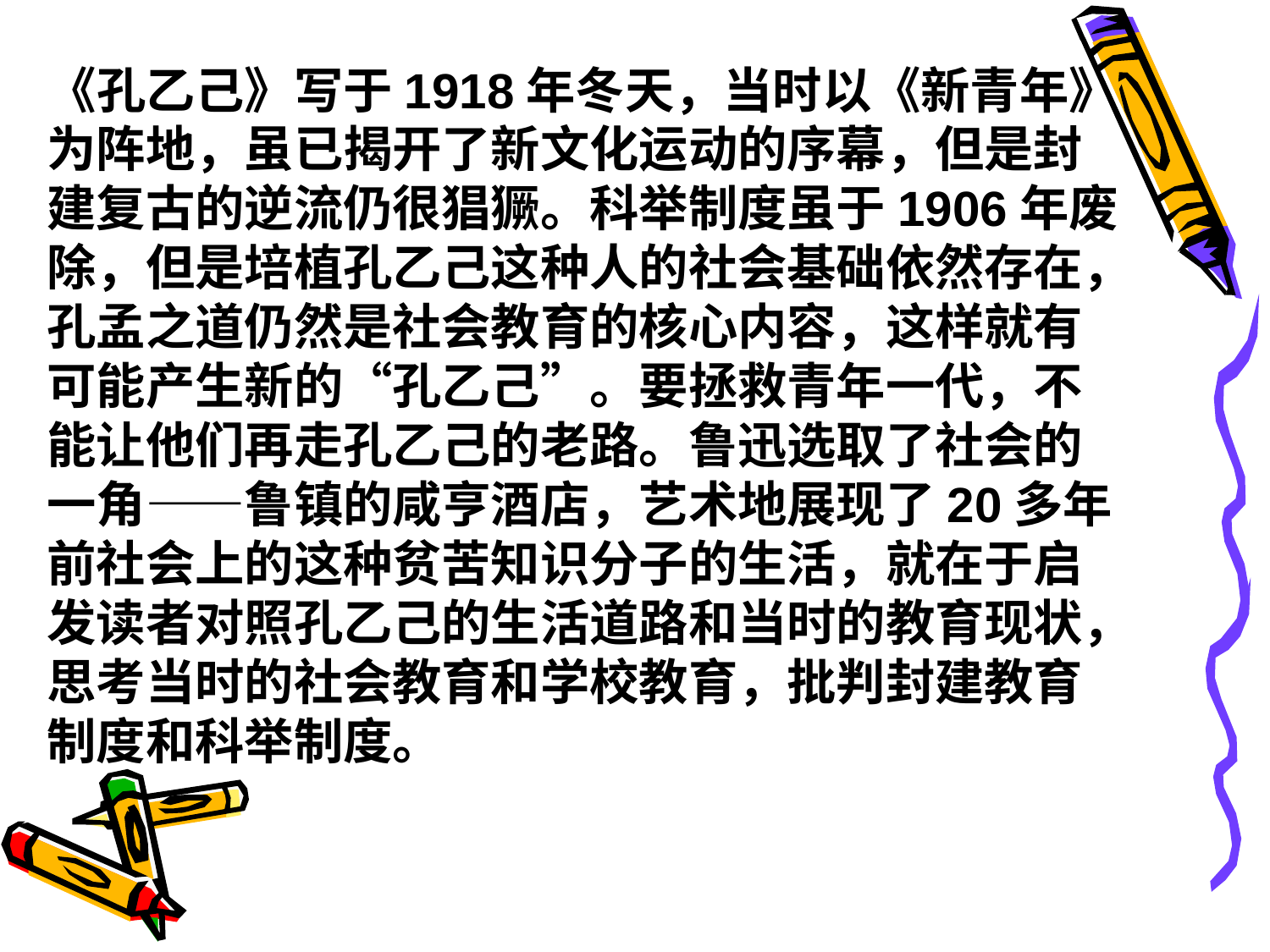

# 《孔乙己》写于1918年冬天，当时以《新青年》为阵地，虽已揭开了新文化运动的序幕，但是封建复古的逆流仍很猖獗。科举制度虽于1906年废除，但是培植孔乙己这种人的社会基础依然存在，孔孟之道仍然是社会教育的核心内容，这样就有可能产生新的“孔乙己”。要拯救青年一代，不能让他们再走孔乙己的老路。鲁迅选取了社会的一角——鲁镇的咸亨酒店，艺术地展现了20多年前社会上的这种贫苦知识分子的生活，就在于启发读者对照孔乙己的生活道路和当时的教育现状，思考当时的社会教育和学校教育，批判封建教育制度和科举制度。